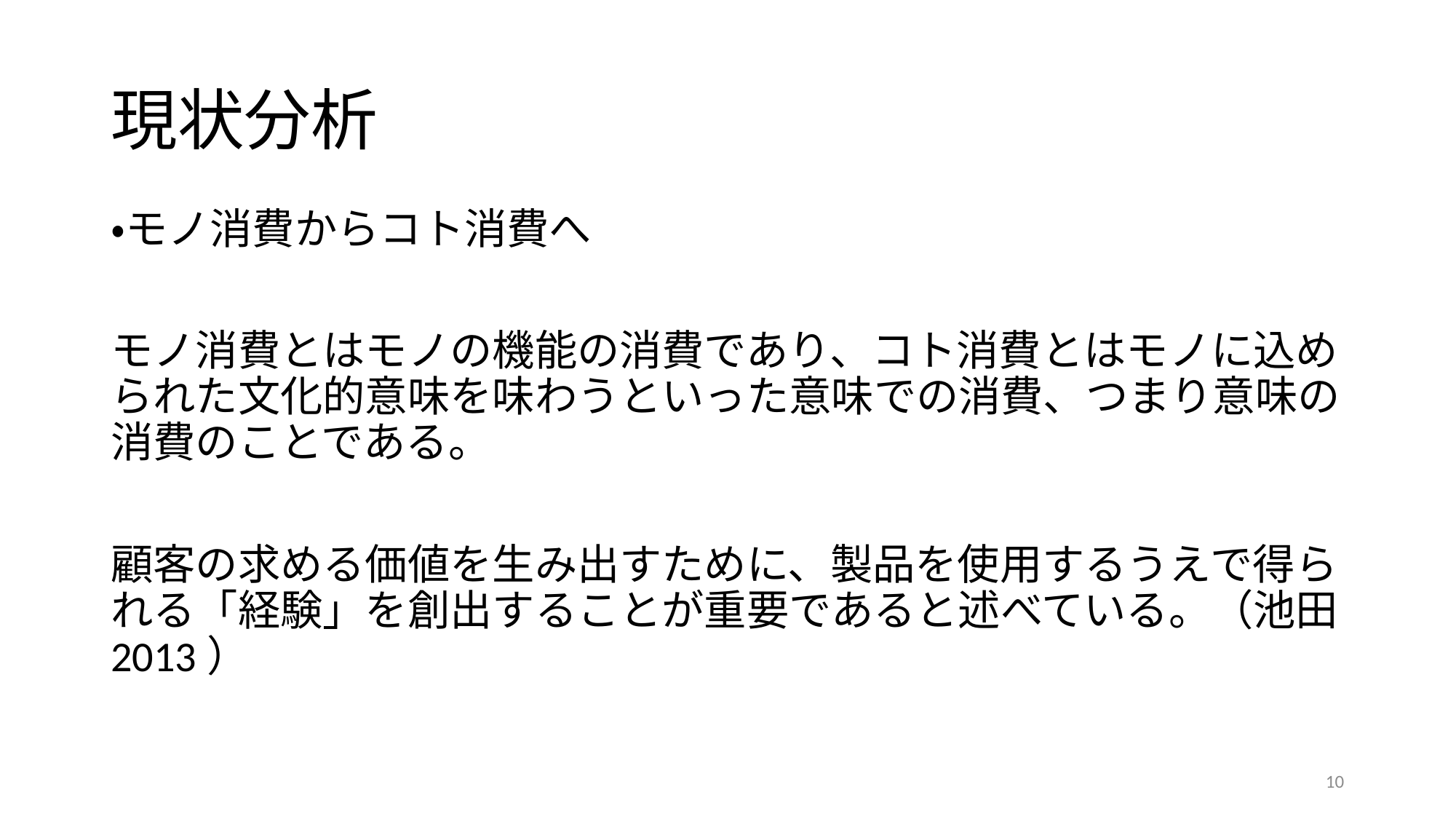

# 現状分析
・モノ消費からコト消費へ

モノ消費とはモノの機能の消費であり、コト消費とはモノに込められた文化的意味を味わうといった意味での消費、つまり意味の消費のことである。

顧客の求める価値を生み出すために、製品を使用するうえで得られる「経験」を創出することが重要であると述べている。（池田 2013）
10